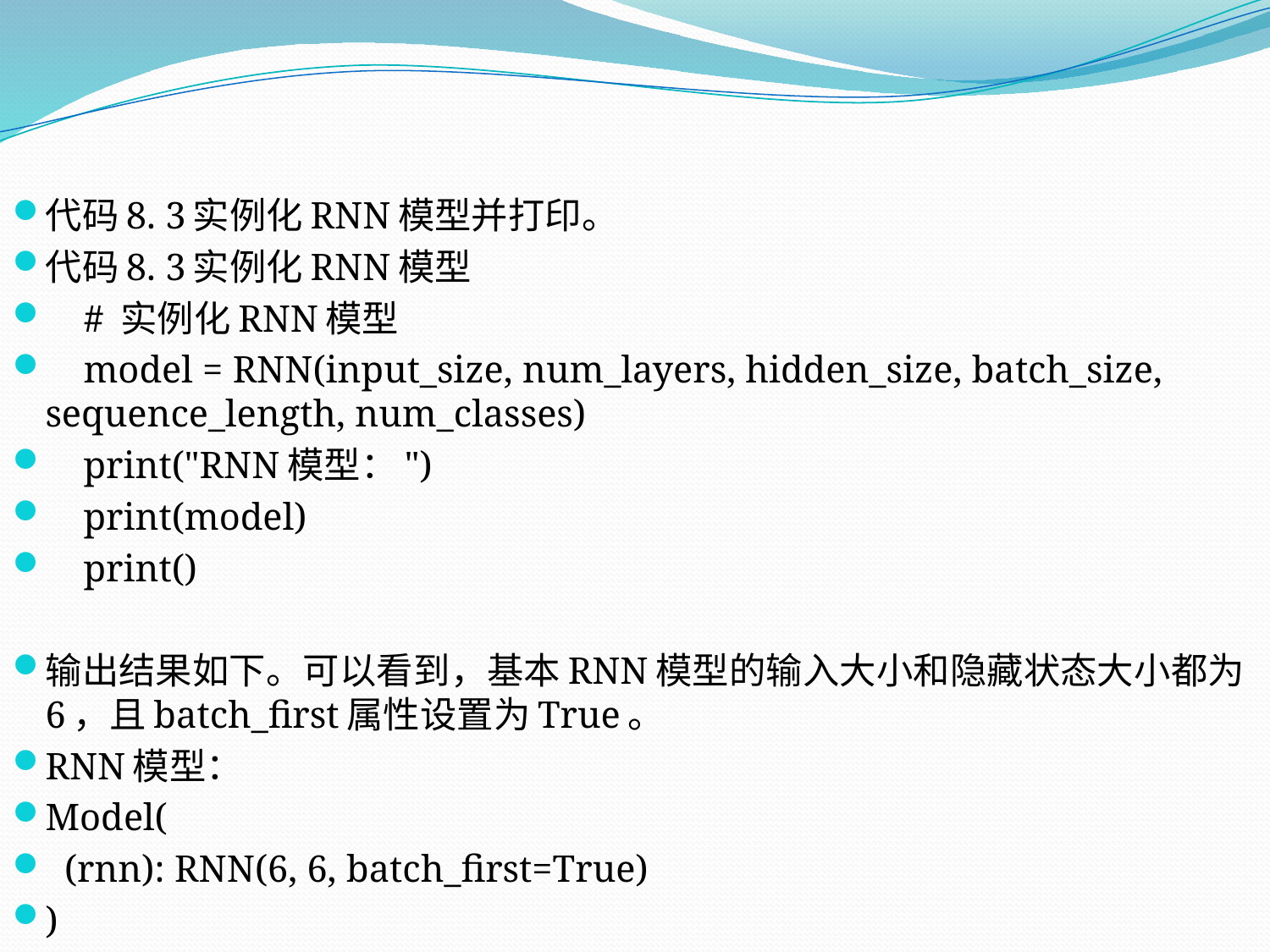

代码8. 3实例化RNN模型并打印。
代码8. 3实例化RNN模型
    # 实例化RNN模型
    model = RNN(input_size, num_layers, hidden_size, batch_size, sequence_length, num_classes)
    print("RNN模型：")
    print(model)
    print()

输出结果如下。可以看到，基本RNN模型的输入大小和隐藏状态大小都为6，且batch_first属性设置为True。
RNN模型：
Model(
  (rnn): RNN(6, 6, batch_first=True)
)